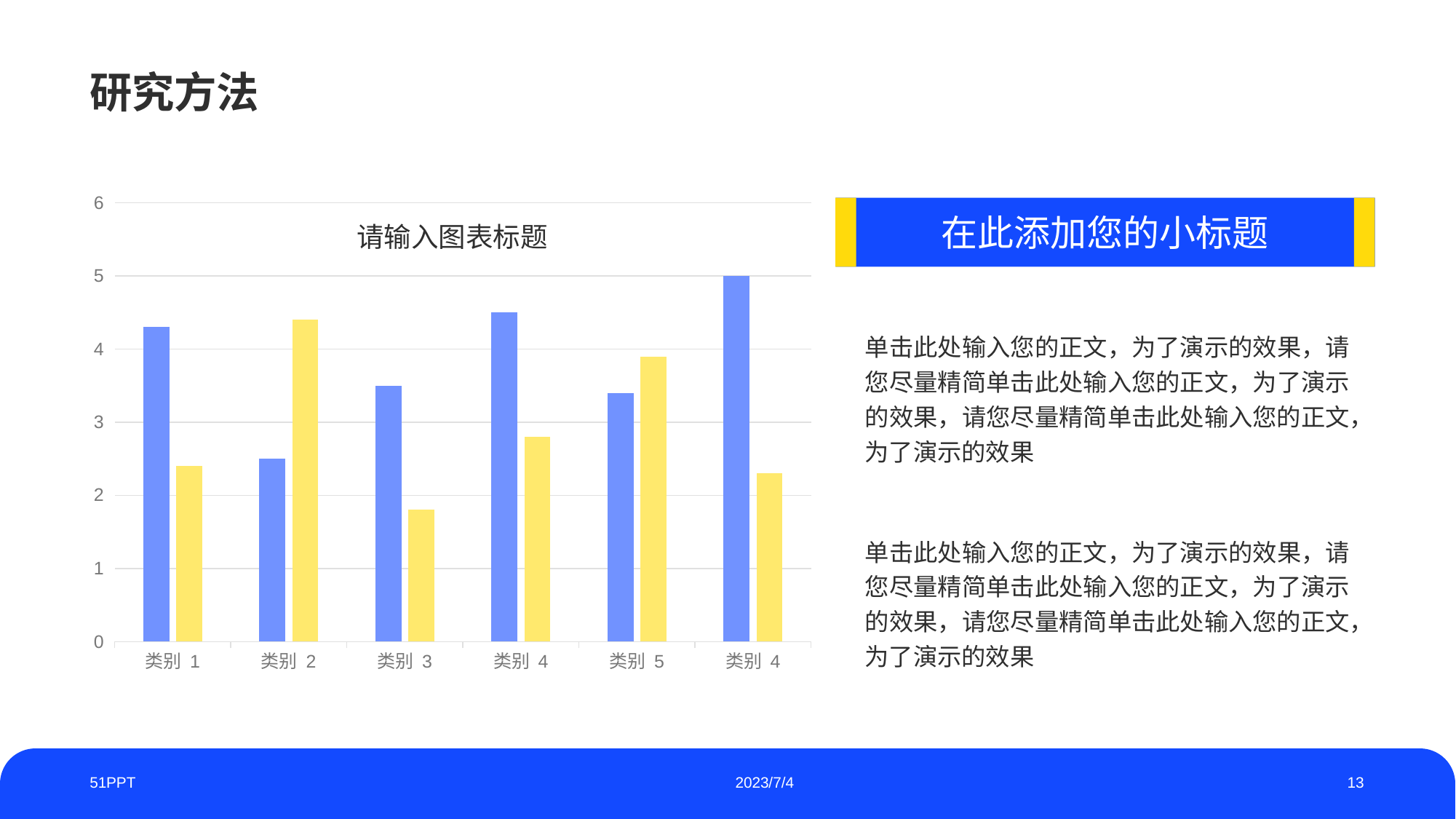

# 研究方法

### Chart

| Category | 系列 1 | 系列 2 |
|---|---|---|
| 类别 1 | 4.3 | 2.4 |
| 类别 2 | 2.5 | 4.4 |
| 类别 3 | 3.5 | 1.8 |
| 类别 4 | 4.5 | 2.8 |
| 类别 5 | 3.4 | 3.9 |
| 类别 4 | 5.0 | 2.3 |
请输入图表标题

在此添加您的小标题
单击此处输入您的正文，为了演示的效果，请您尽量精简单击此处输入您的正文，为了演示的效果，请您尽量精简单击此处输入您的正文，为了演示的效果
单击此处输入您的正文，为了演示的效果，请您尽量精简单击此处输入您的正文，为了演示的效果，请您尽量精简单击此处输入您的正文，为了演示的效果
51PPT
2023/7/4
13